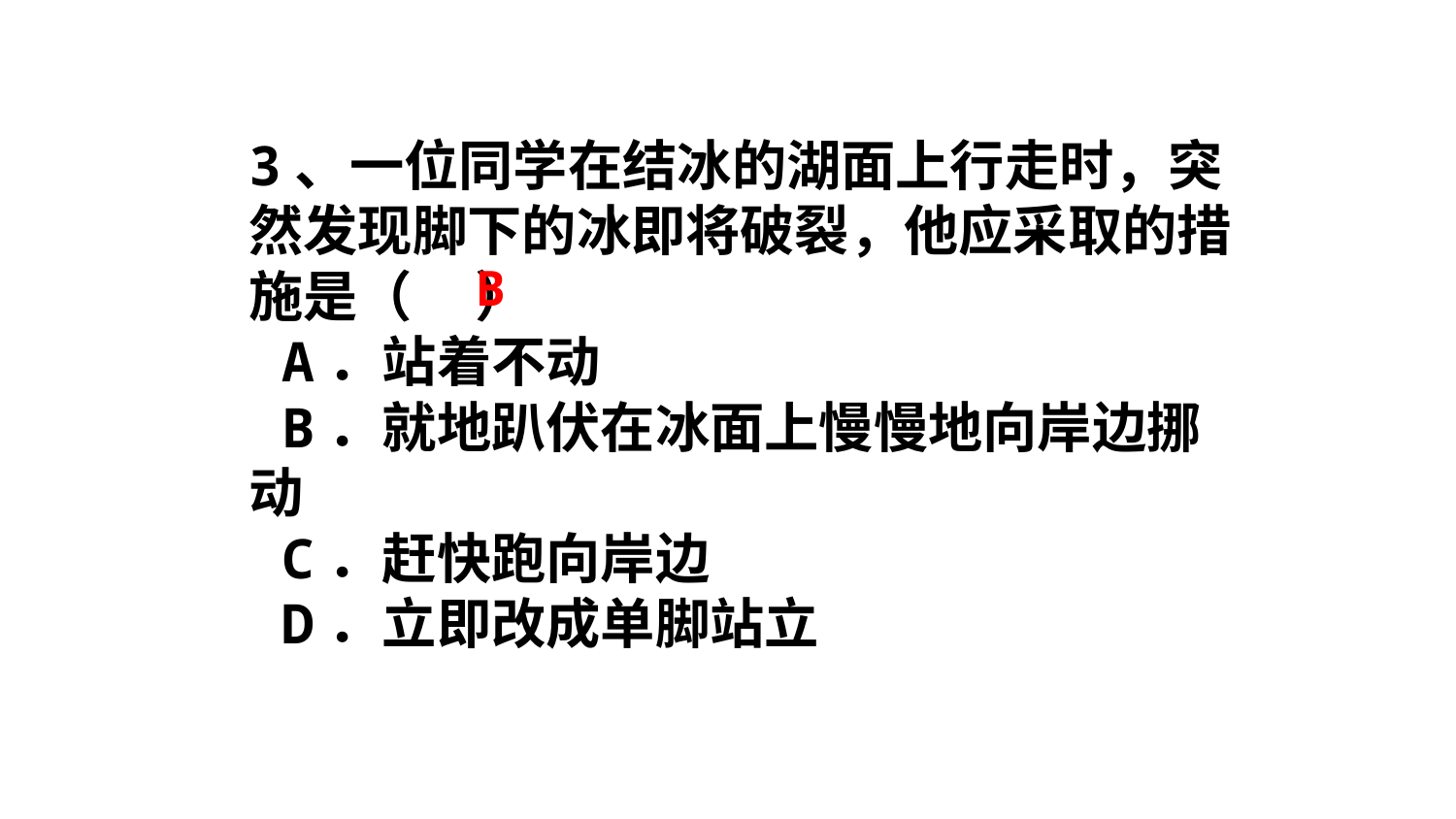

3、一位同学在结冰的湖面上行走时，突然发现脚下的冰即将破裂，他应采取的措施是（     ）
 A．站着不动
 B．就地趴伏在冰面上慢慢地向岸边挪动
 C．赶快跑向岸边
 D．立即改成单脚站立
B